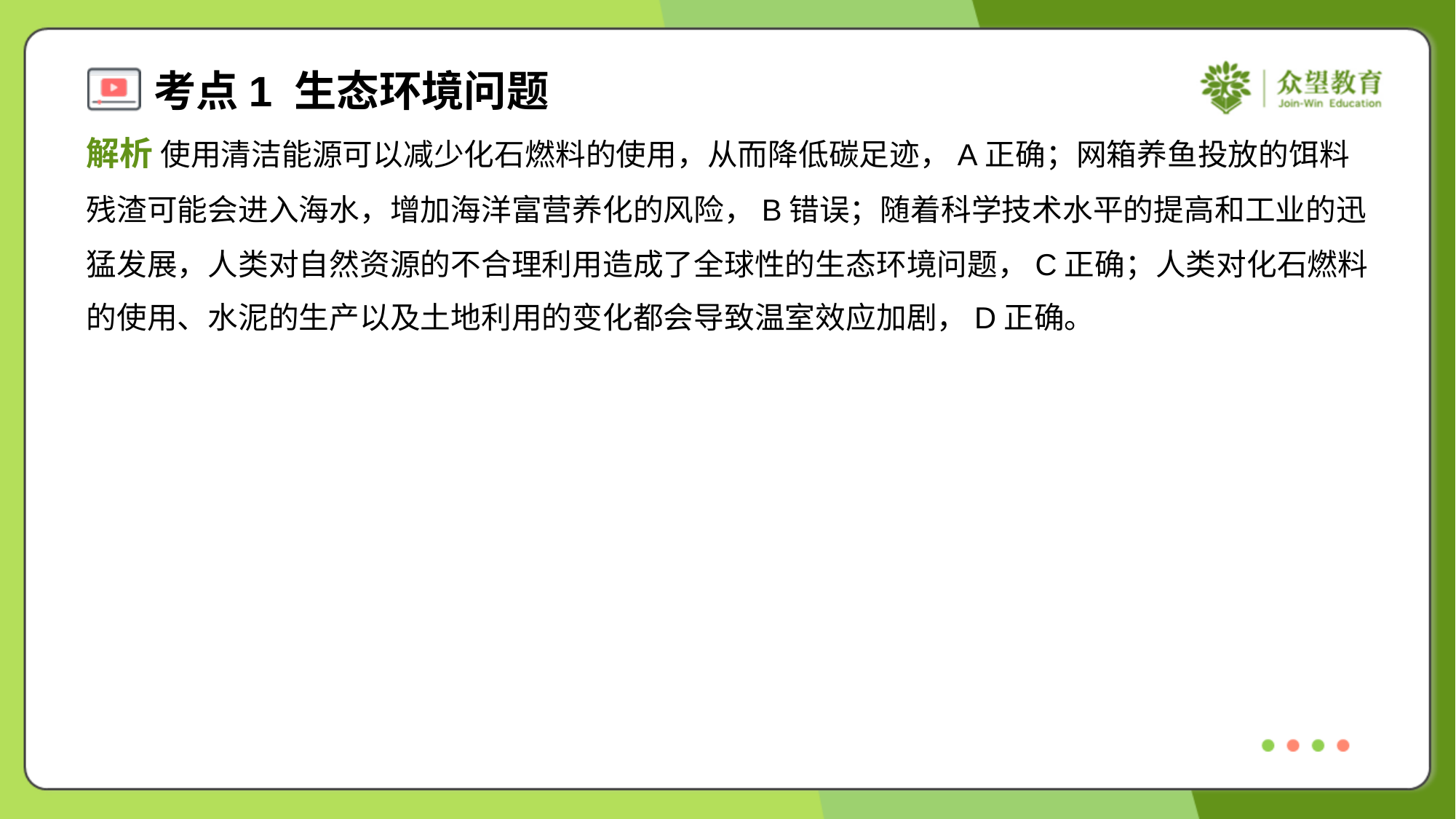

解析 使用清洁能源可以减少化石燃料的使用，从而降低碳足迹，A正确；网箱养鱼投放的饵料
残渣可能会进入海水，增加海洋富营养化的风险，B错误；随着科学技术水平的提高和工业的迅
猛发展，人类对自然资源的不合理利用造成了全球性的生态环境问题，C正确；人类对化石燃料
的使用、水泥的生产以及土地利用的变化都会导致温室效应加剧，D正确。